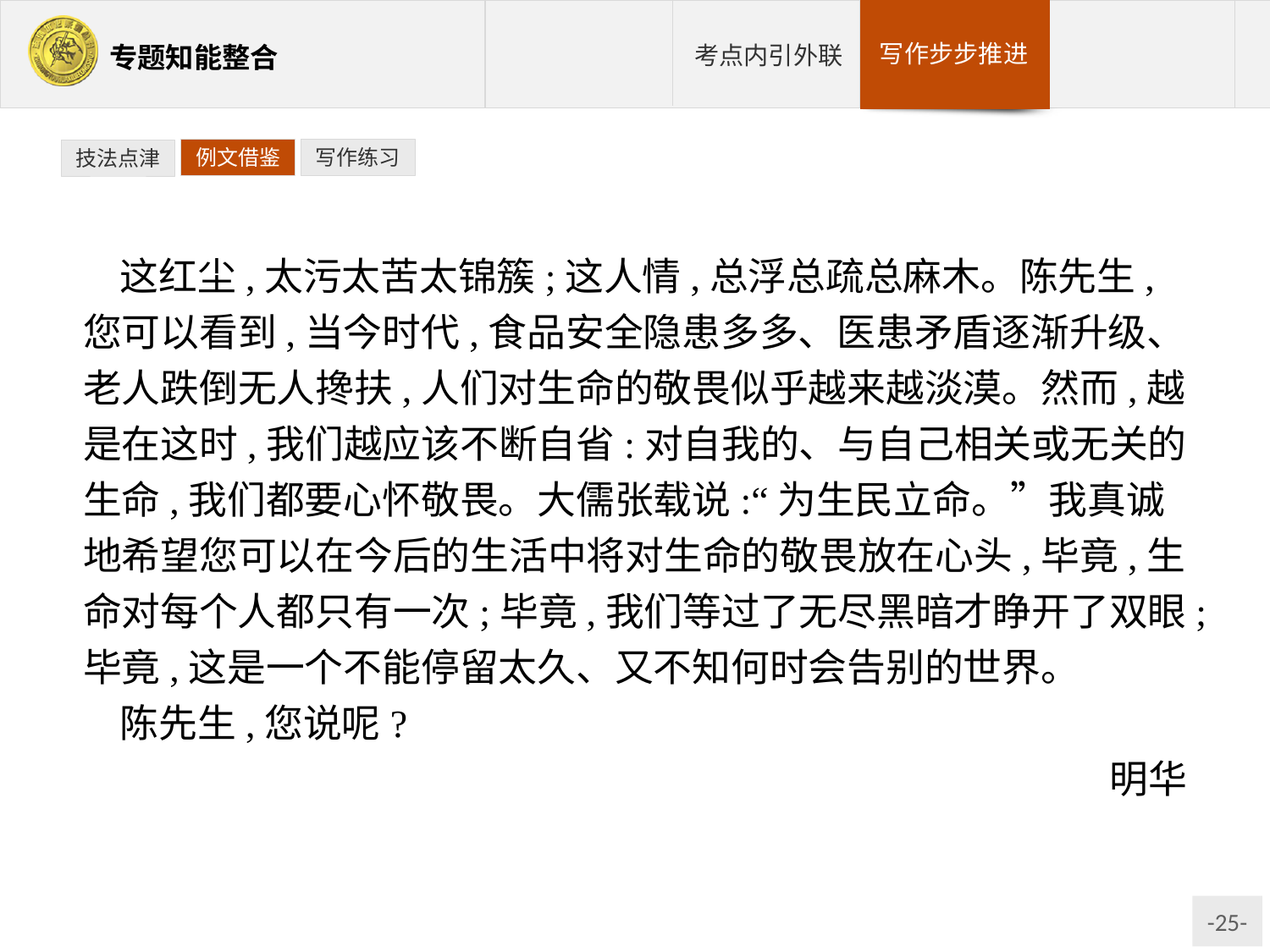

例文借鉴
写作练习
技法点津
这红尘,太污太苦太锦簇;这人情,总浮总疏总麻木。陈先生,您可以看到,当今时代,食品安全隐患多多、医患矛盾逐渐升级、老人跌倒无人搀扶,人们对生命的敬畏似乎越来越淡漠。然而,越是在这时,我们越应该不断自省:对自我的、与自己相关或无关的生命,我们都要心怀敬畏。大儒张载说:“为生民立命。”我真诚地希望您可以在今后的生活中将对生命的敬畏放在心头,毕竟,生命对每个人都只有一次;毕竟,我们等过了无尽黑暗才睁开了双眼;毕竟,这是一个不能停留太久、又不知何时会告别的世界。
陈先生,您说呢?
明华